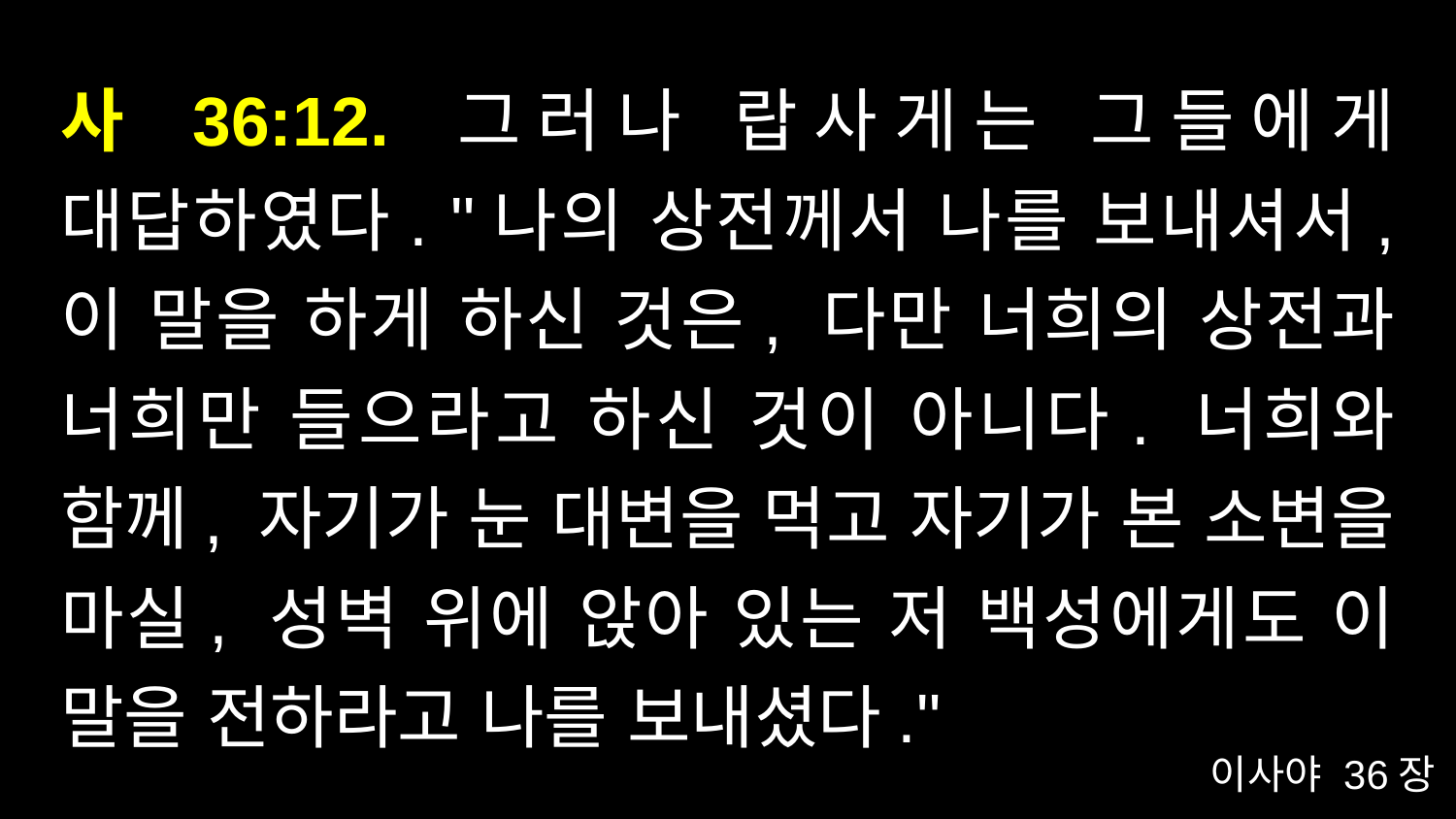

# 사 36:12. 그러나 랍사게는 그들에게 대답하였다. "나의 상전께서 나를 보내셔서, 이 말을 하게 하신 것은, 다만 너희의 상전과 너희만 들으라고 하신 것이 아니다. 너희와 함께, 자기가 눈 대변을 먹고 자기가 본 소변을 마실, 성벽 위에 앉아 있는 저 백성에게도 이 말을 전하라고 나를 보내셨다."
이사야 36장